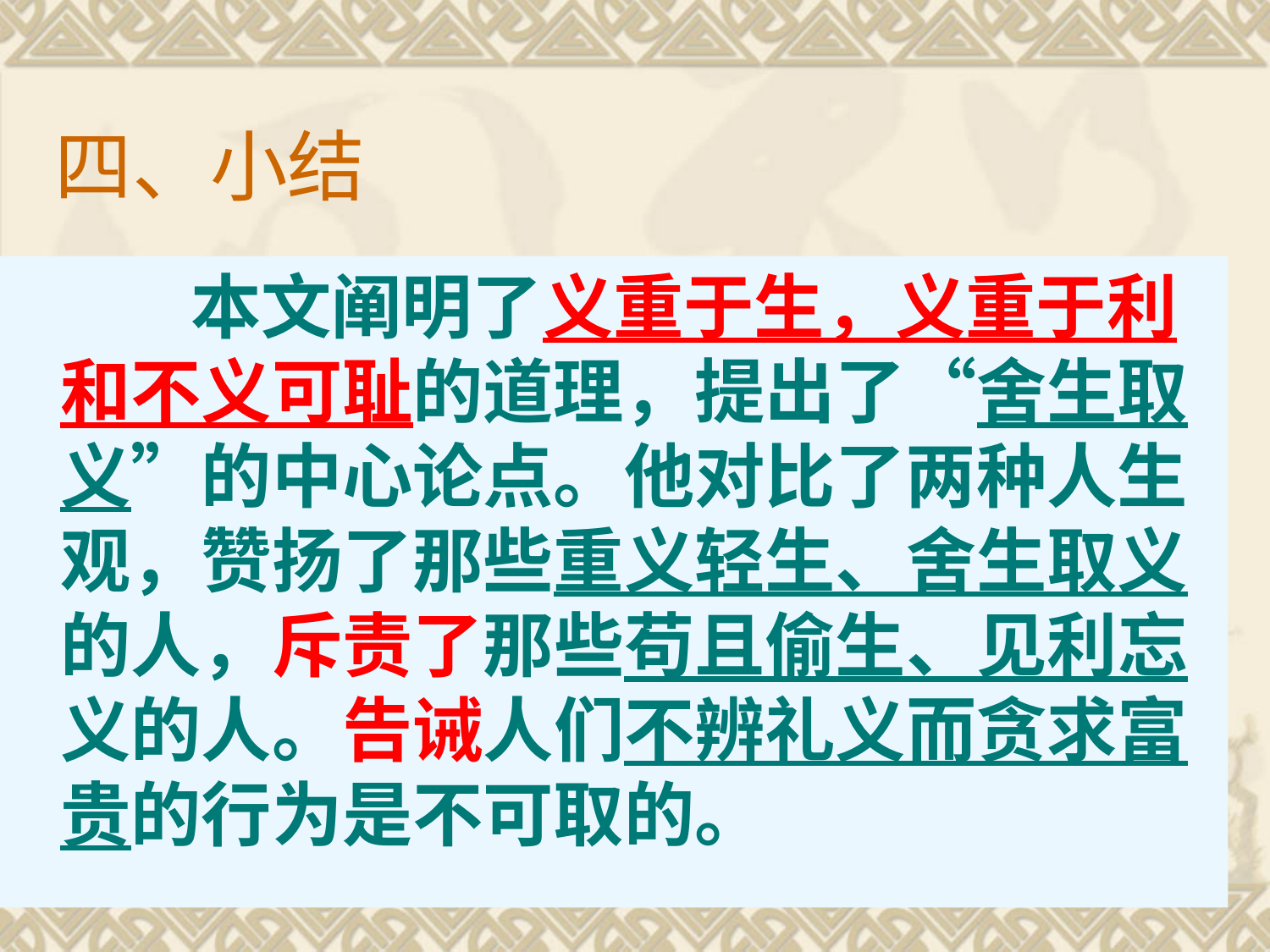

# 四、小结
          本文阐明了义重于生，义重于利和不义可耻的道理，提出了“舍生取义”的中心论点。他对比了两种人生观，赞扬了那些重义轻生、舍生取义的人，斥责了那些苟且偷生、见利忘义的人。告诫人们不辨礼义而贪求富贵的行为是不可取的。